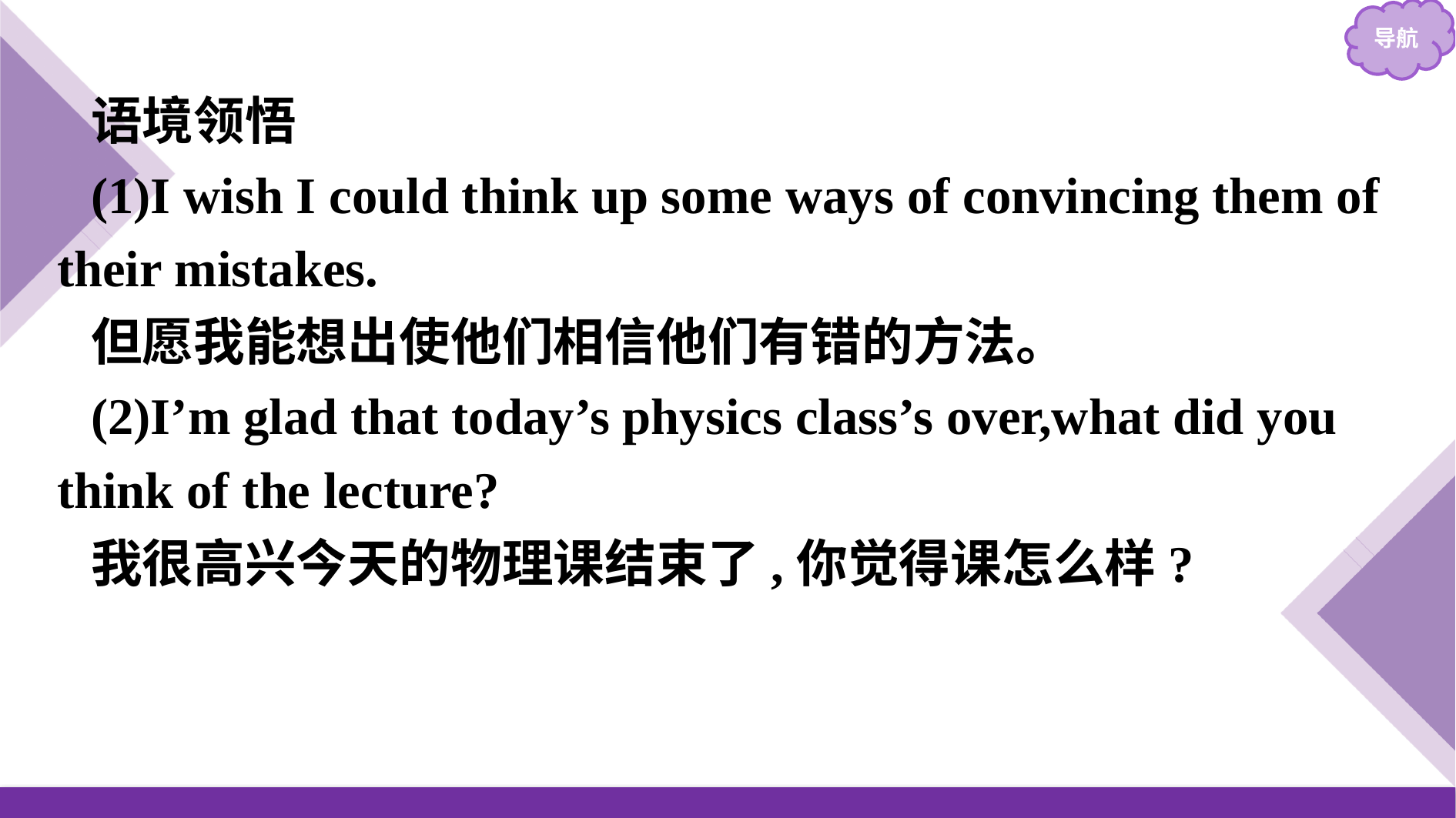

语境领悟
(1)I wish I could think up some ways of convincing them of their mistakes.
但愿我能想出使他们相信他们有错的方法。
(2)I’m glad that today’s physics class’s over,what did you think of the lecture?
我很高兴今天的物理课结束了,你觉得课怎么样?